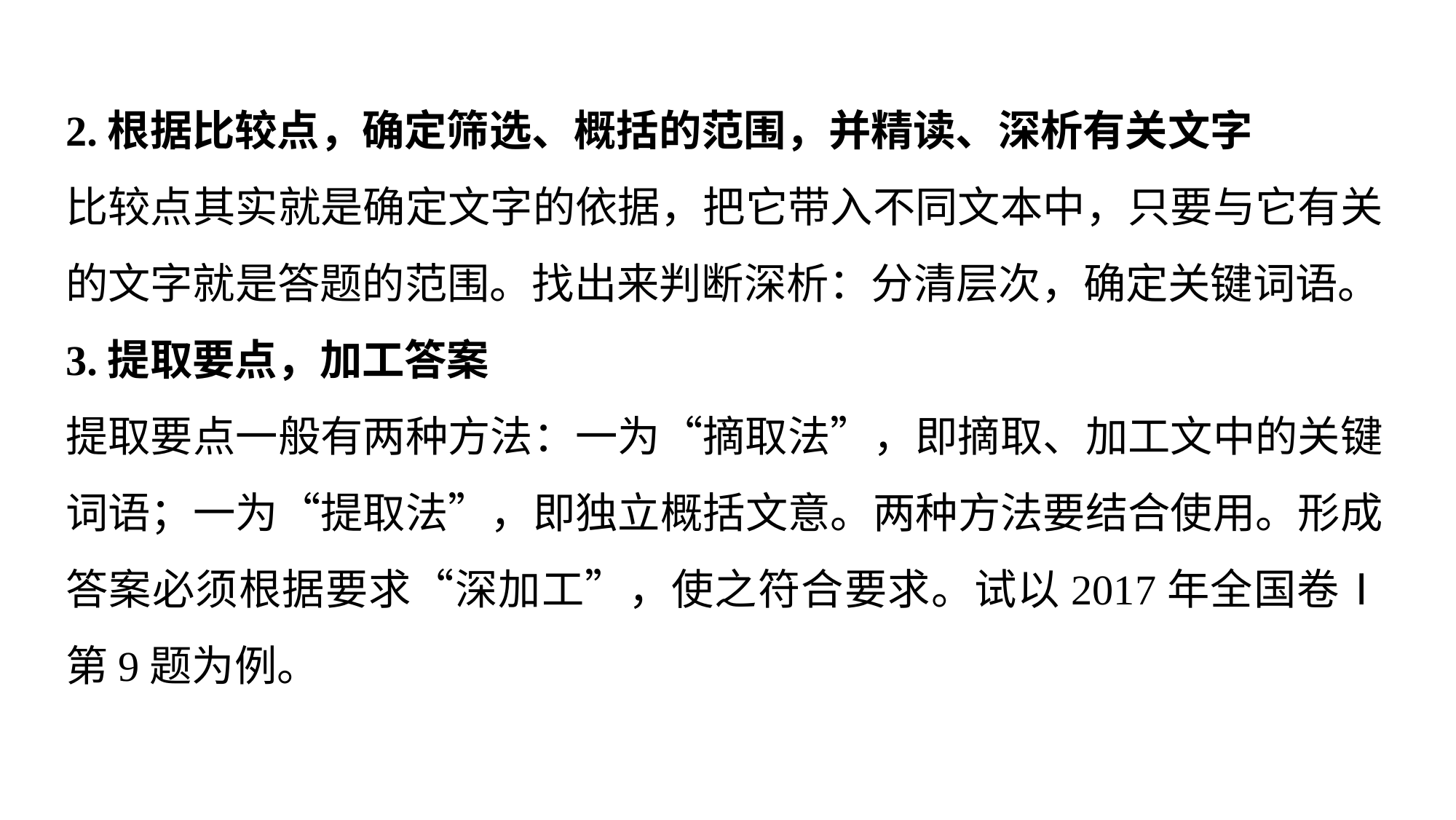

2.根据比较点，确定筛选、概括的范围，并精读、深析有关文字
比较点其实就是确定文字的依据，把它带入不同文本中，只要与它有关的文字就是答题的范围。找出来判断深析：分清层次，确定关键词语。
3.提取要点，加工答案
提取要点一般有两种方法：一为“摘取法”，即摘取、加工文中的关键词语；一为“提取法”，即独立概括文意。两种方法要结合使用。形成答案必须根据要求“深加工”，使之符合要求。试以2017年全国卷Ⅰ第9题为例。